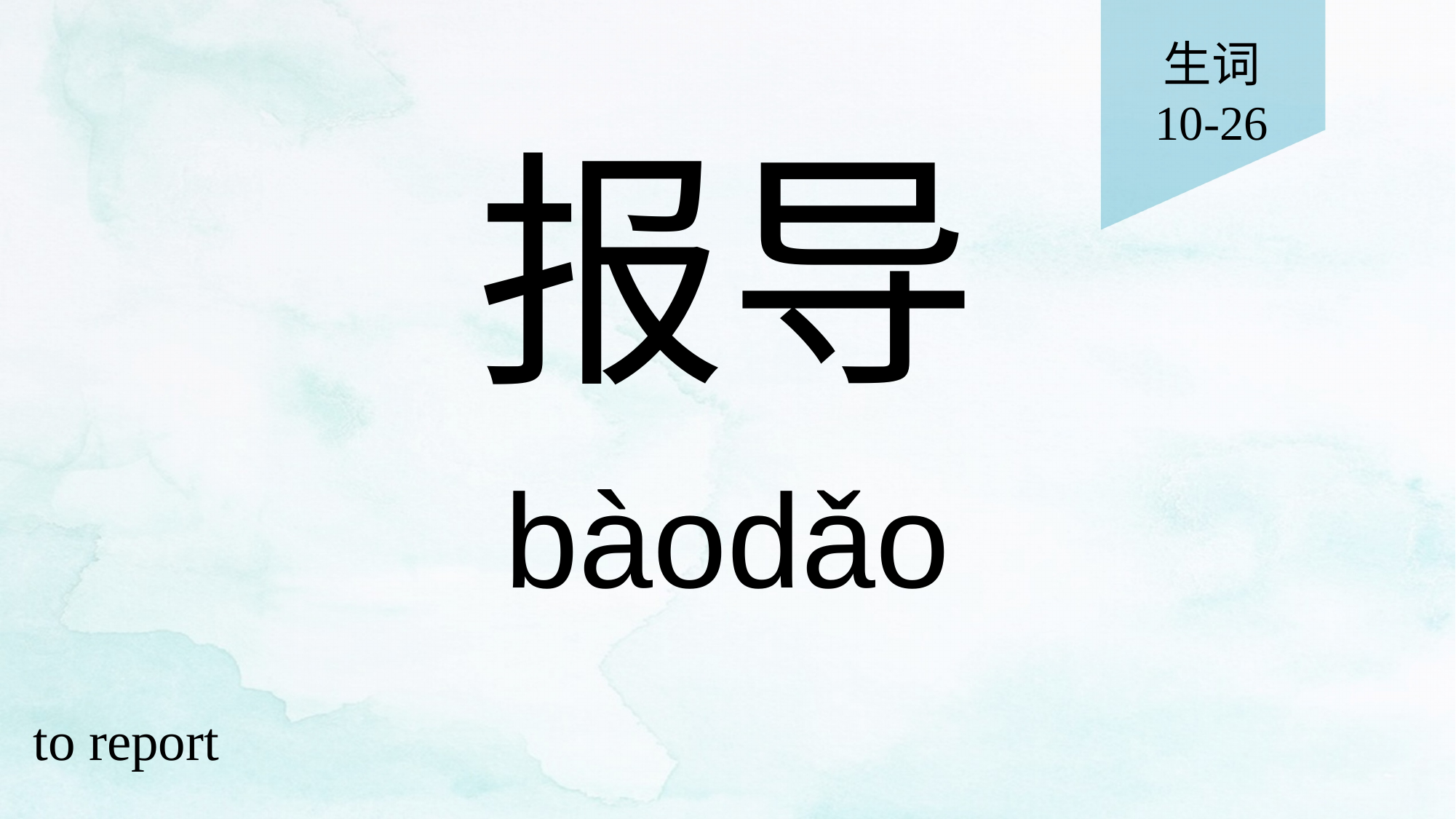

生词
10-26
# 报导
bàodǎo
to report